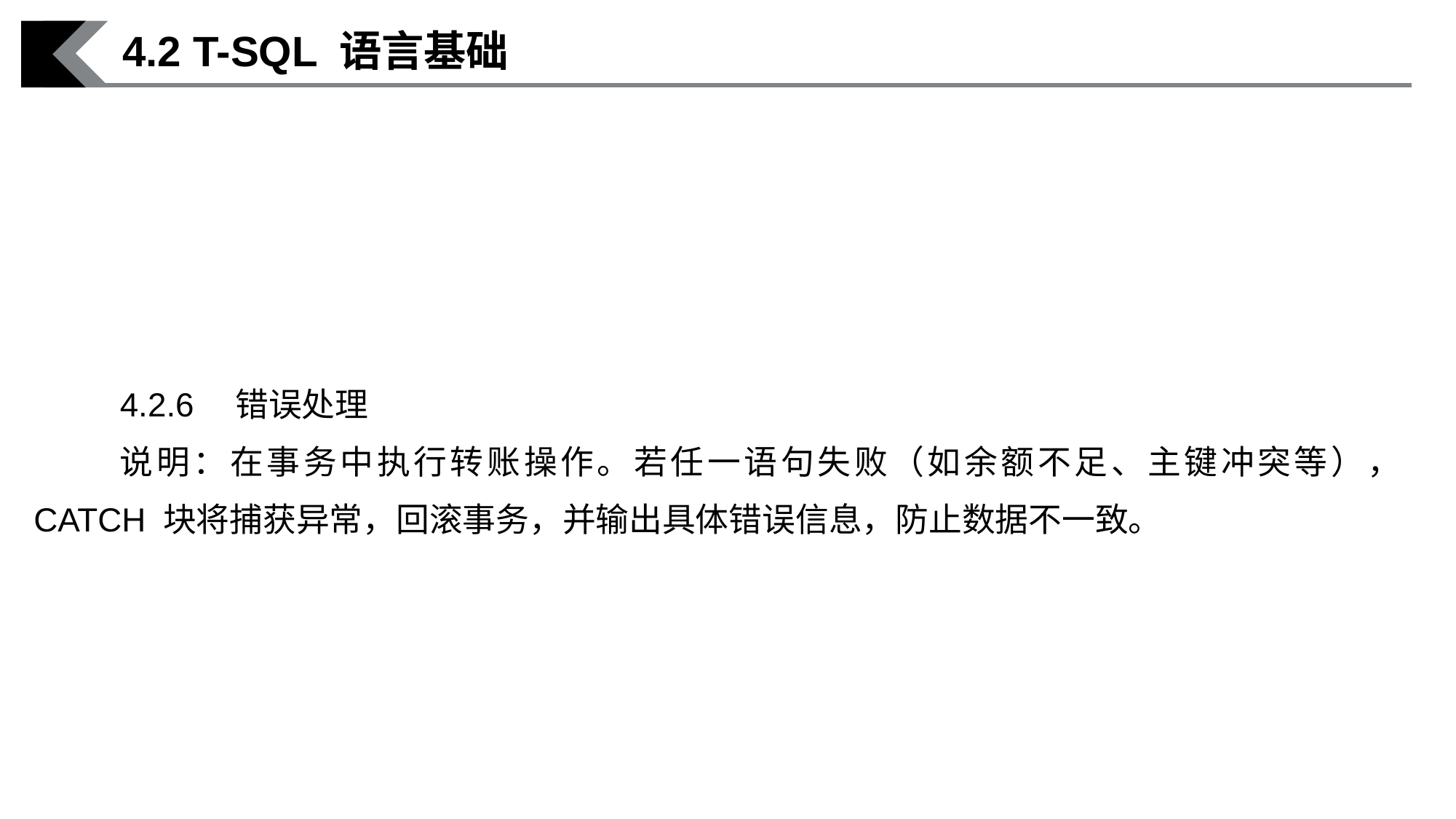

4.2 T-SQL 语言基础
4.2.6　错误处理
说明：在事务中执行转账操作。若任一语句失败（如余额不足、主键冲突等）， CATCH 块将捕获异常，回滚事务，并输出具体错误信息，防止数据不一致。